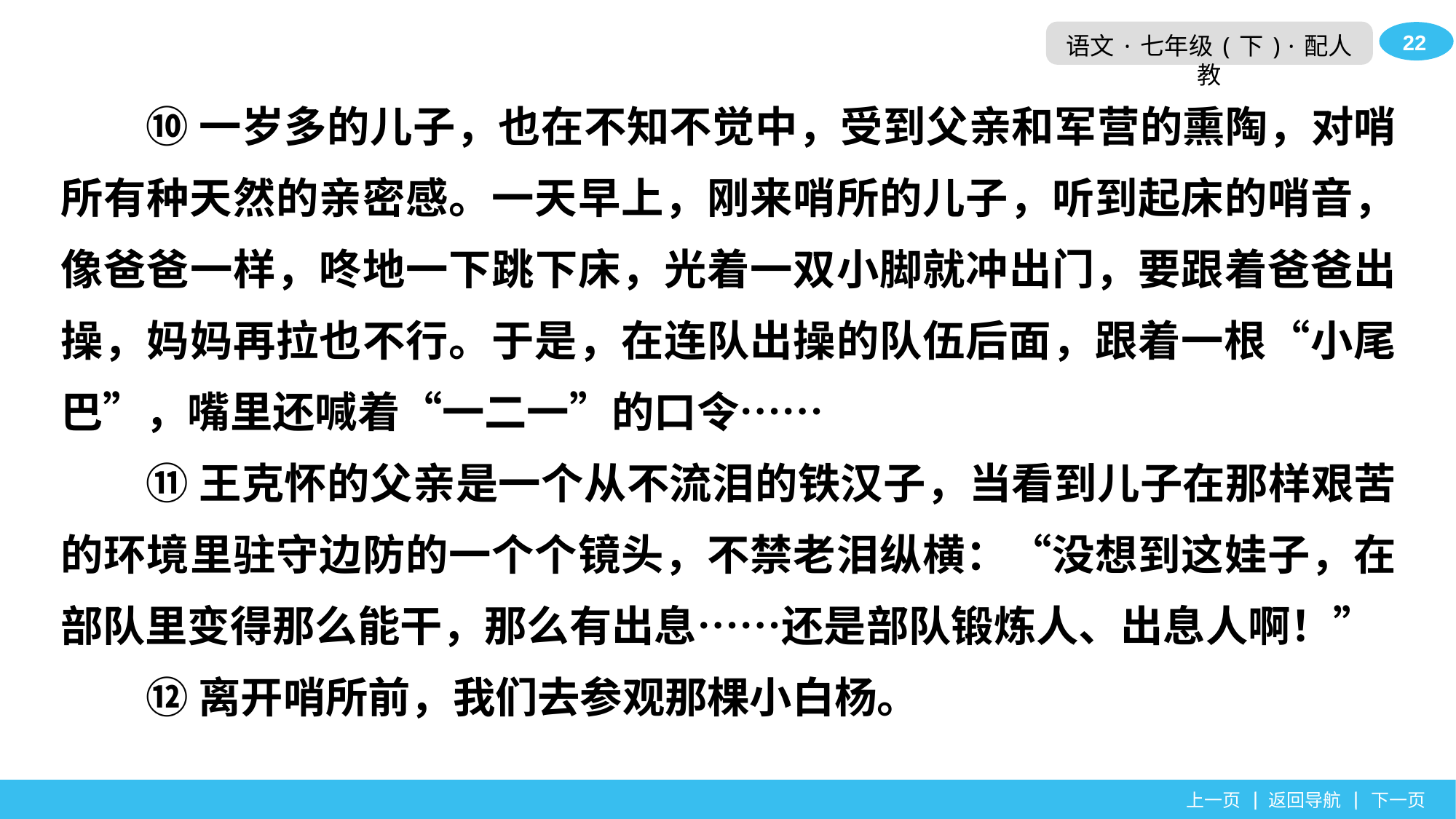

⑩一岁多的儿子，也在不知不觉中，受到父亲和军营的熏陶，对哨所有种天然的亲密感。一天早上，刚来哨所的儿子，听到起床的哨音，像爸爸一样，咚地一下跳下床，光着一双小脚就冲出门，要跟着爸爸出操，妈妈再拉也不行。于是，在连队出操的队伍后面，跟着一根“小尾巴”，嘴里还喊着“一二一”的口令……
⑪王克怀的父亲是一个从不流泪的铁汉子，当看到儿子在那样艰苦的环境里驻守边防的一个个镜头，不禁老泪纵横：“没想到这娃子，在部队里变得那么能干，那么有出息……还是部队锻炼人、出息人啊！”
⑫离开哨所前，我们去参观那棵小白杨。